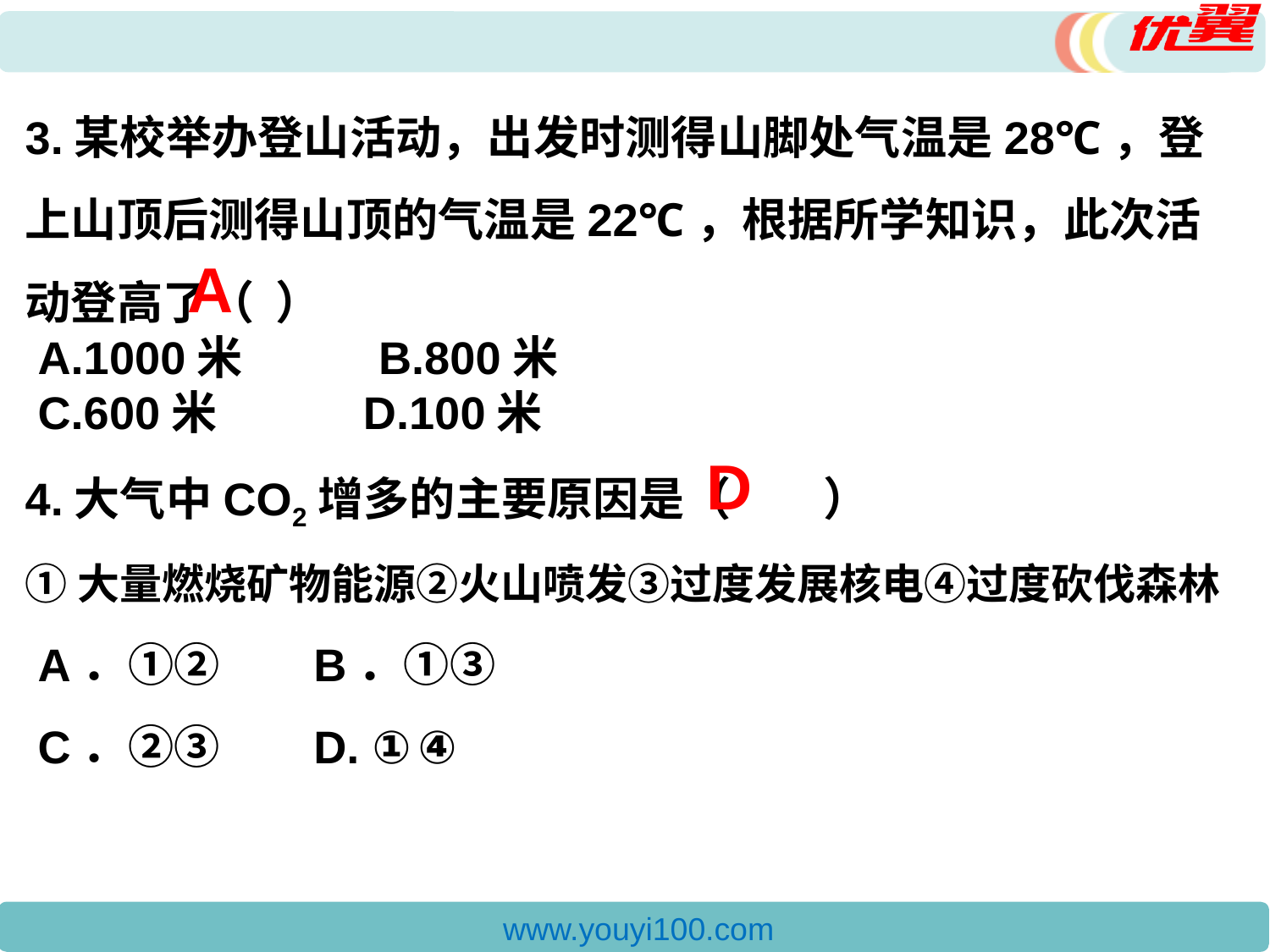

3.某校举办登山活动，出发时测得山脚处气温是28℃，登上山顶后测得山顶的气温是22℃，根据所学知识，此次活动登高了（  ）
 A.1000米            B.800米
 C.600米             D.100米
4.大气中CO2增多的主要原因是（　　）
①大量燃烧矿物能源②火山喷发③过度发展核电④过度砍伐森林
 A．①②        B．①③
 C．②③        D. ①④
A
D